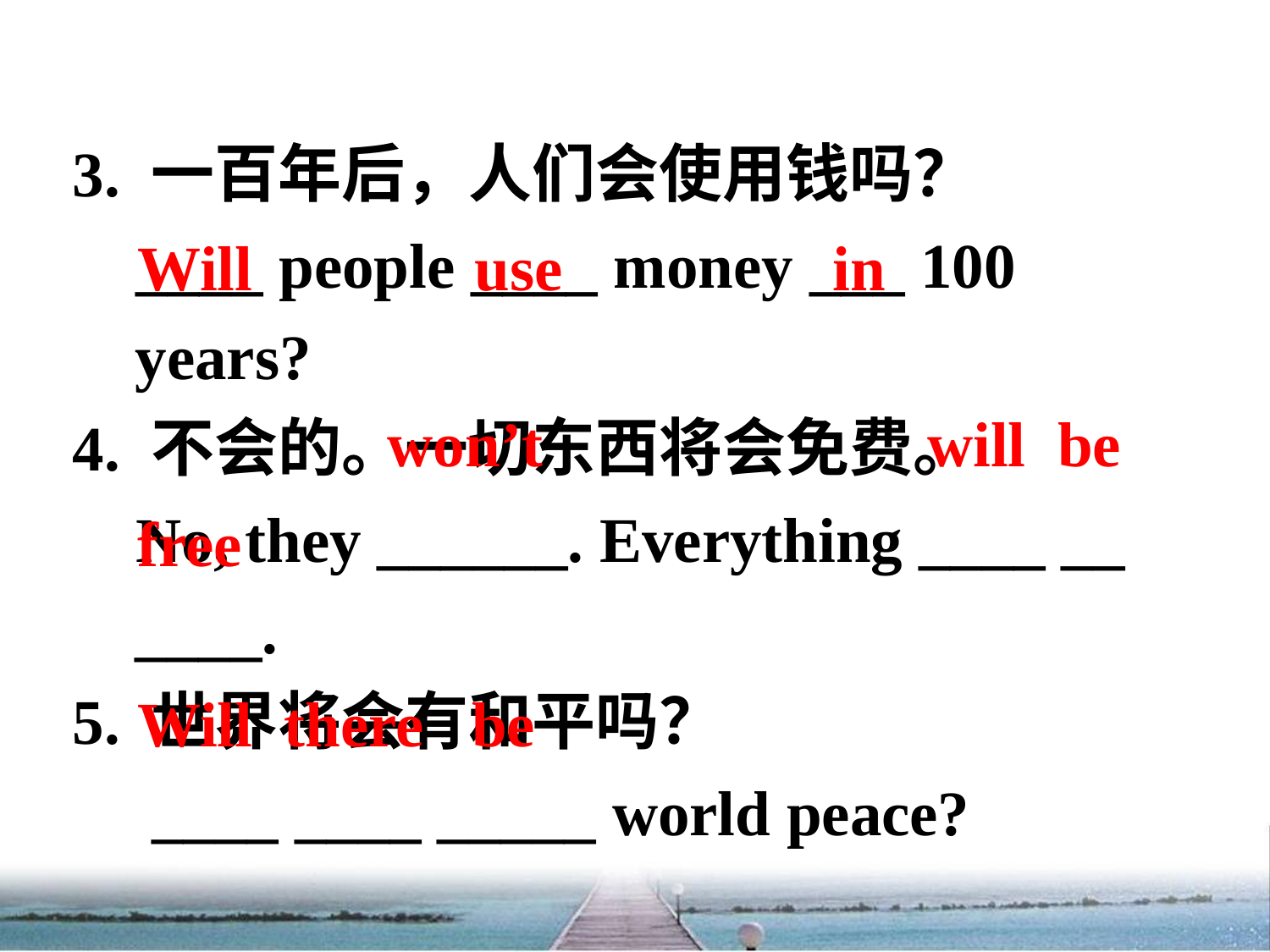

3. 一百年后，人们会使用钱吗？
    ____ people ____ money ___ 100 years?
4. 不会的。一切东西将会免费。
    No, they ______. Everything ____ __ ____.
5. 世界将会有和平吗？
     ____ ____ _____ world peace?
Will              use                 in
won’t
will  be
free
Will  there   be